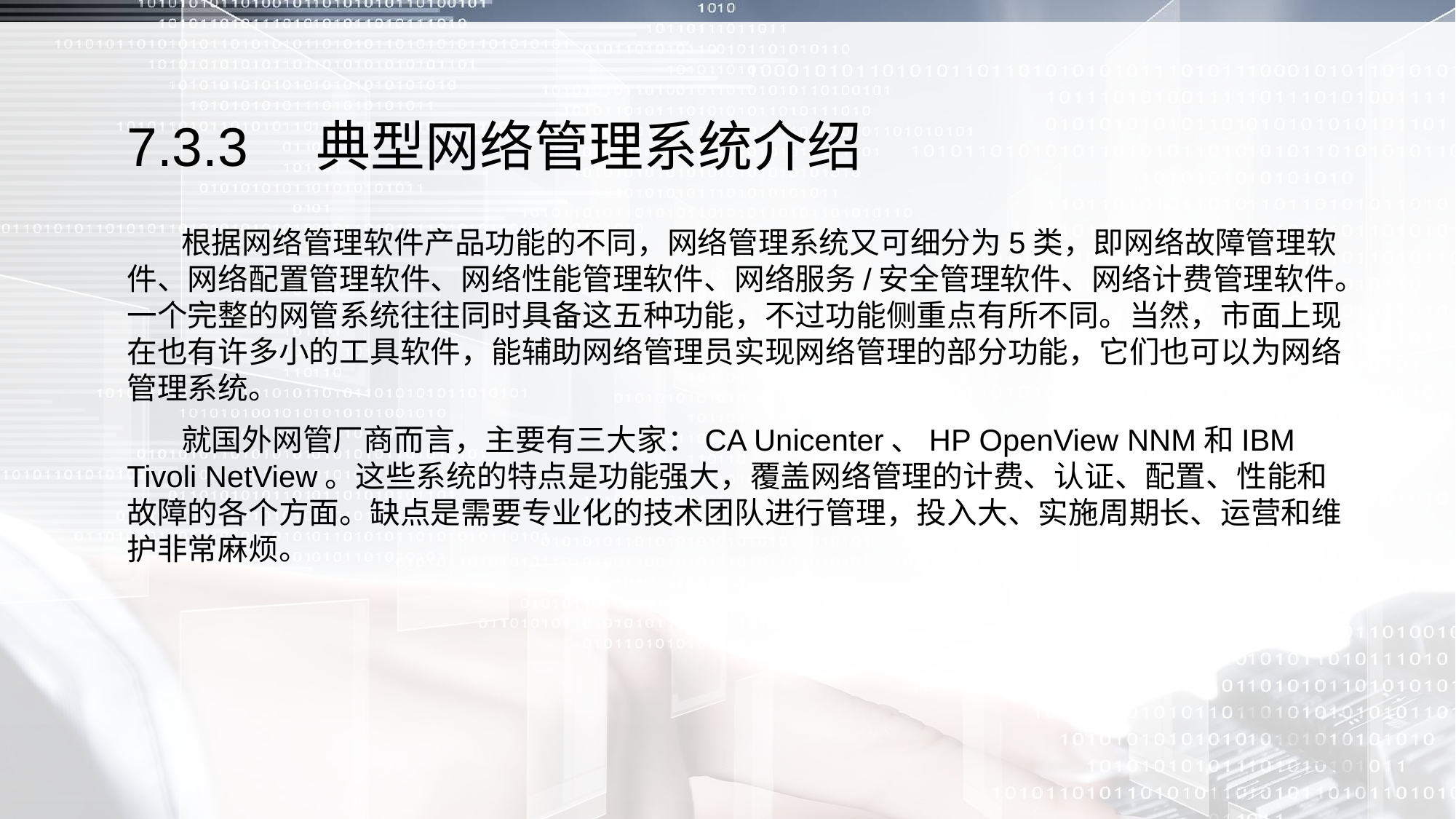

# 7.3.3　典型网络管理系统介绍
       根据网络管理软件产品功能的不同，网络管理系统又可细分为5类，即网络故障管理软件、网络配置管理软件、网络性能管理软件、网络服务/安全管理软件、网络计费管理软件。一个完整的网管系统往往同时具备这五种功能，不过功能侧重点有所不同。当然，市面上现在也有许多小的工具软件，能辅助网络管理员实现网络管理的部分功能，它们也可以为网络管理系统。
       就国外网管厂商而言，主要有三大家：CA Unicenter、HP OpenView NNM和IBM Tivoli NetView。这些系统的特点是功能强大，覆盖网络管理的计费、认证、配置、性能和故障的各个方面。缺点是需要专业化的技术团队进行管理，投入大、实施周期长、运营和维护非常麻烦。